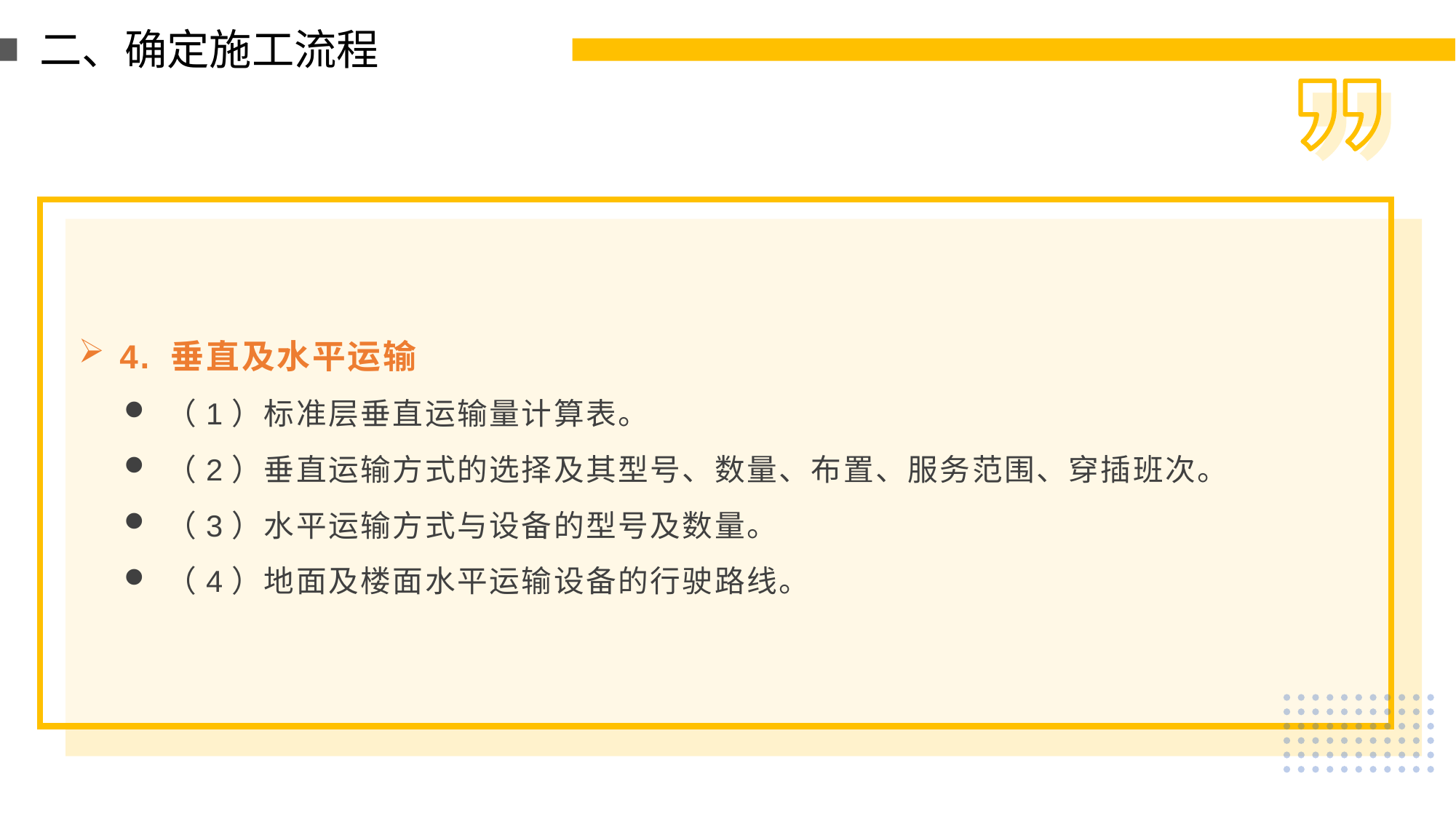

二、确定施工流程

4. 垂直及水平运输
（1）标准层垂直运输量计算表。
（2）垂直运输方式的选择及其型号、数量、布置、服务范围、穿插班次。
（3）水平运输方式与设备的型号及数量。
（4）地面及楼面水平运输设备的行驶路线。